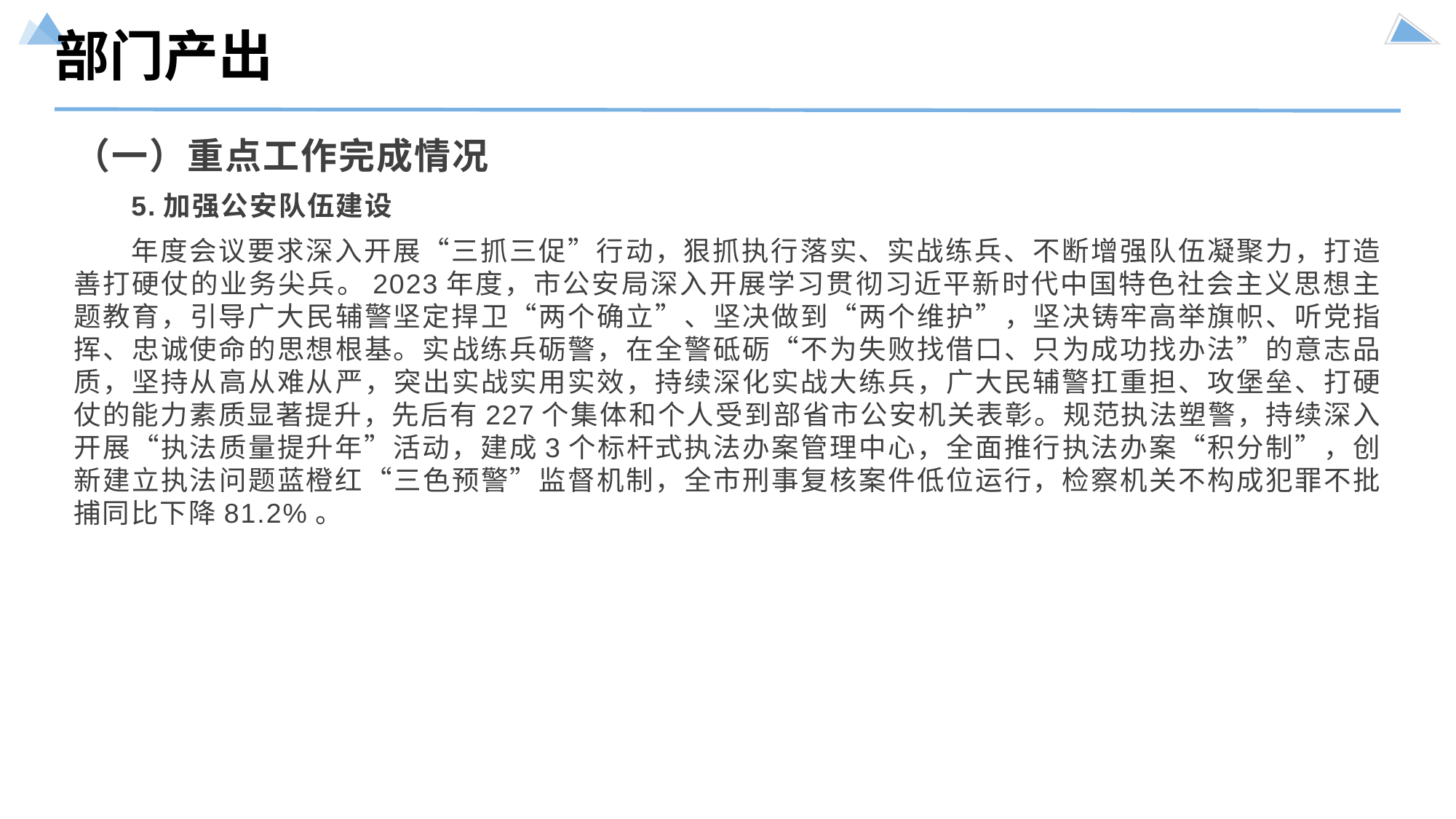

部门产出
（一）重点工作完成情况
5.加强公安队伍建设
年度会议要求深入开展“三抓三促”行动，狠抓执行落实、实战练兵、不断增强队伍凝聚力，打造善打硬仗的业务尖兵。2023年度，市公安局深入开展学习贯彻习近平新时代中国特色社会主义思想主题教育，引导广大民辅警坚定捍卫“两个确立”、坚决做到“两个维护”，坚决铸牢高举旗帜、听党指挥、忠诚使命的思想根基。实战练兵砺警，在全警砥砺“不为失败找借口、只为成功找办法”的意志品质，坚持从高从难从严，突出实战实用实效，持续深化实战大练兵，广大民辅警扛重担、攻堡垒、打硬仗的能力素质显著提升，先后有227个集体和个人受到部省市公安机关表彰。规范执法塑警，持续深入开展“执法质量提升年”活动，建成3个标杆式执法办案管理中心，全面推行执法办案“积分制”，创新建立执法问题蓝橙红“三色预警”监督机制，全市刑事复核案件低位运行，检察机关不构成犯罪不批捕同比下降81.2%。